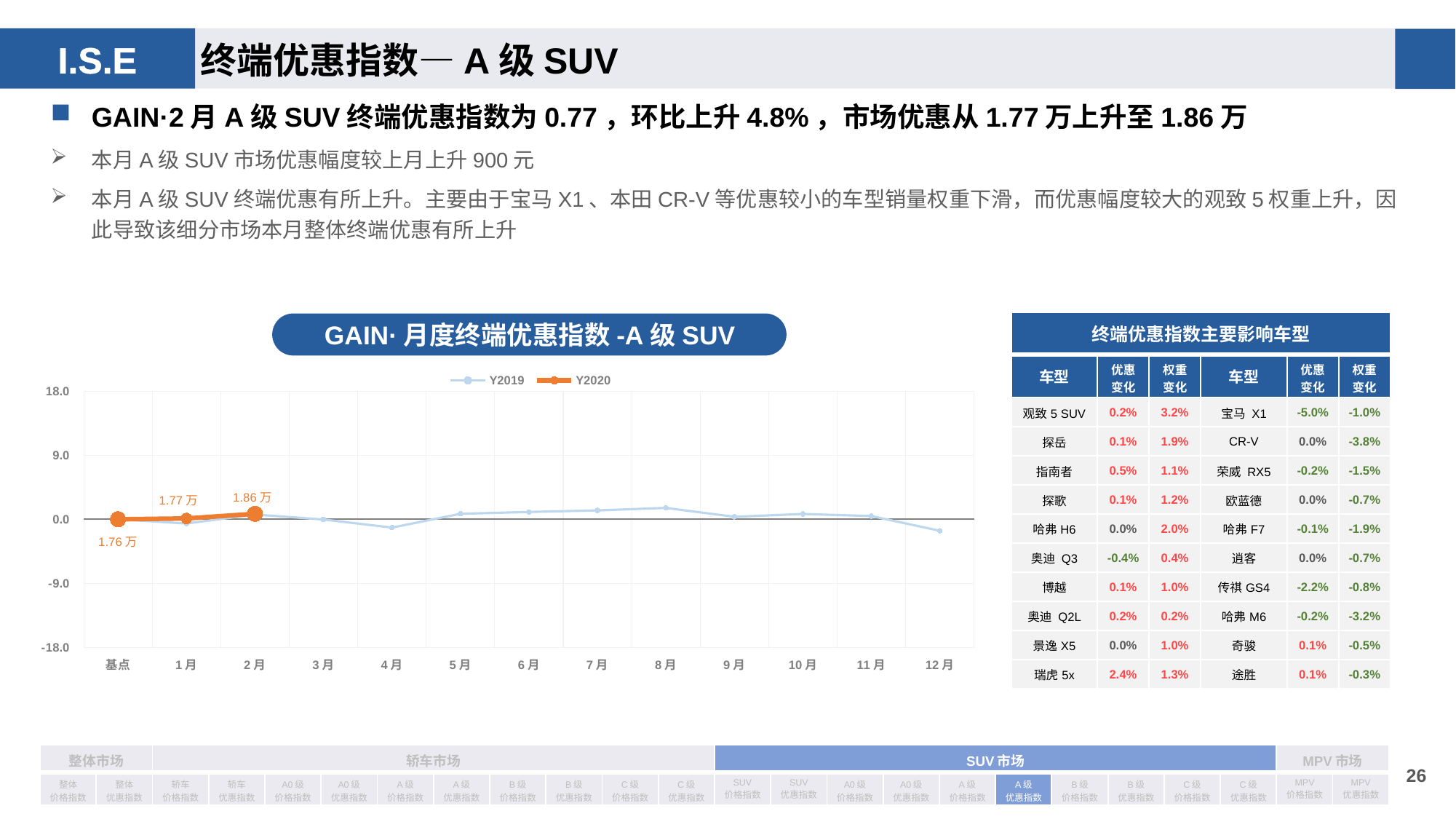

终端优惠指数—A级SUV
GAIN·2月A级SUV终端优惠指数为0.77，环比上升4.8%，市场优惠从1.77万上升至1.86万
本月A级SUV市场优惠幅度较上月上升900元
本月A级SUV终端优惠有所上升。主要由于宝马X1、本田CR-V等优惠较小的车型销量权重下滑，而优惠幅度较大的观致5权重上升，因此导致该细分市场本月整体终端优惠有所上升
| 终端优惠指数主要影响车型 |  |  |  |  |  |
| --- | --- | --- | --- | --- | --- |
| 车型 | 优惠 变化 | 权重 变化 | 车型 | 优惠 变化 | 权重变化 |
| 观致5 SUV | 0.2% | 3.2% | 宝马 X1 | -5.0% | -1.0% |
| 探岳 | 0.1% | 1.9% | CR-V | 0.0% | -3.8% |
| 指南者 | 0.5% | 1.1% | 荣威 RX5 | -0.2% | -1.5% |
| 探歌 | 0.1% | 1.2% | 欧蓝德 | 0.0% | -0.7% |
| 哈弗H6 | 0.0% | 2.0% | 哈弗F7 | -0.1% | -1.9% |
| 奥迪 Q3 | -0.4% | 0.4% | 逍客 | 0.0% | -0.7% |
| 博越 | 0.1% | 1.0% | 传祺GS4 | -2.2% | -0.8% |
| 奥迪 Q2L | 0.2% | 0.2% | 哈弗M6 | -0.2% | -3.2% |
| 景逸X5 | 0.0% | 1.0% | 奇骏 | 0.1% | -0.5% |
| 瑞虎5x | 2.4% | 1.3% | 途胜 | 0.1% | -0.3% |
GAIN·月度终端优惠指数-A级SUV

### Chart

| Category | Y2019 | Y2020 |
|---|---|---|
| 基点 | 0.0 | 0.0 |
| 1月 | -0.59 | 0.12 |
| 2月 | 0.67 | 0.77 |
| 3月 | -0.03 | None |
| 4月 | -1.17 | None |
| 5月 | 0.77 | None |
| 6月 | 1.03 | None |
| 7月 | 1.25 | None |
| 8月 | 1.6 | None |
| 9月 | 0.35 | None |
| 10月 | 0.75 | None |
| 11月 | 0.45 | None |
| 12月 | -1.62 | None |
| 整体市场 |  | 轿车市场 |  |  |  |  |  |  |  |  |  | SUV市场 |  |  |  |  |  |  |  |  |  | MPV市场 |  |
| --- | --- | --- | --- | --- | --- | --- | --- | --- | --- | --- | --- | --- | --- | --- | --- | --- | --- | --- | --- | --- | --- | --- | --- |
| 整体 价格指数 | 整体 优惠指数 | 轿车 价格指数 | 轿车 优惠指数 | A0级 价格指数 | A0级 优惠指数 | A级 价格指数 | A级 优惠指数 | B级 价格指数 | B级 优惠指数 | C级 价格指数 | C级 优惠指数 | SUV 价格指数 | SUV 优惠指数 | A0级 价格指数 | A0级 优惠指数 | A级 价格指数 | A级 优惠指数 | B级 价格指数 | B级 优惠指数 | C级 价格指数 | C级 优惠指数 | MPV 价格指数 | MPV 优惠指数 |
26